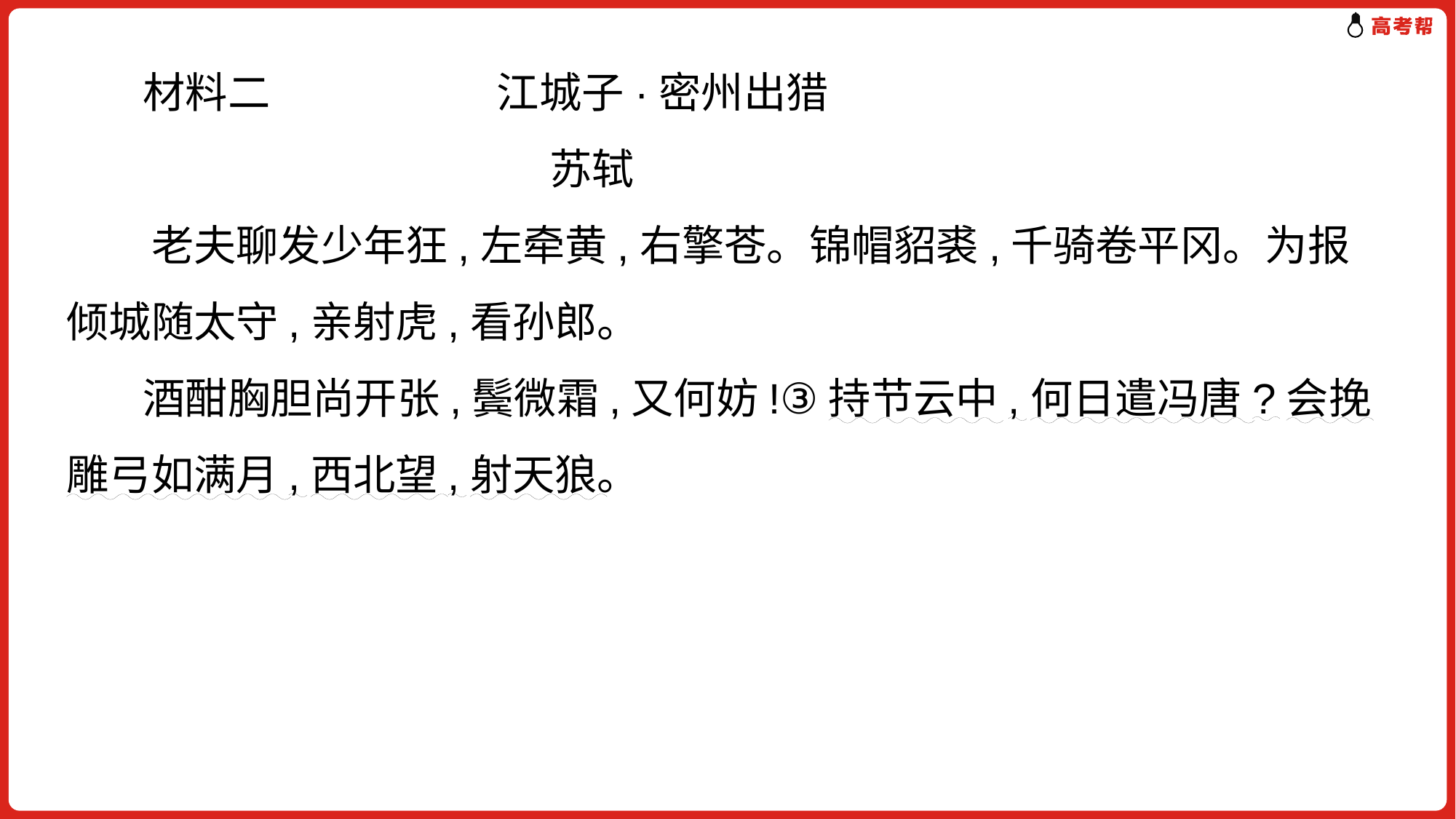

材料二                        江城子·密州出猎
                                                  苏轼
　　老夫聊发少年狂,左牵黄,右擎苍。锦帽貂裘,千骑卷平冈。为报倾城随太守,亲射虎,看孙郎。
       酒酣胸胆尚开张,鬓微霜,又何妨!③持节云中,何日遣冯唐?会挽雕弓如满月,西北望,射天狼。